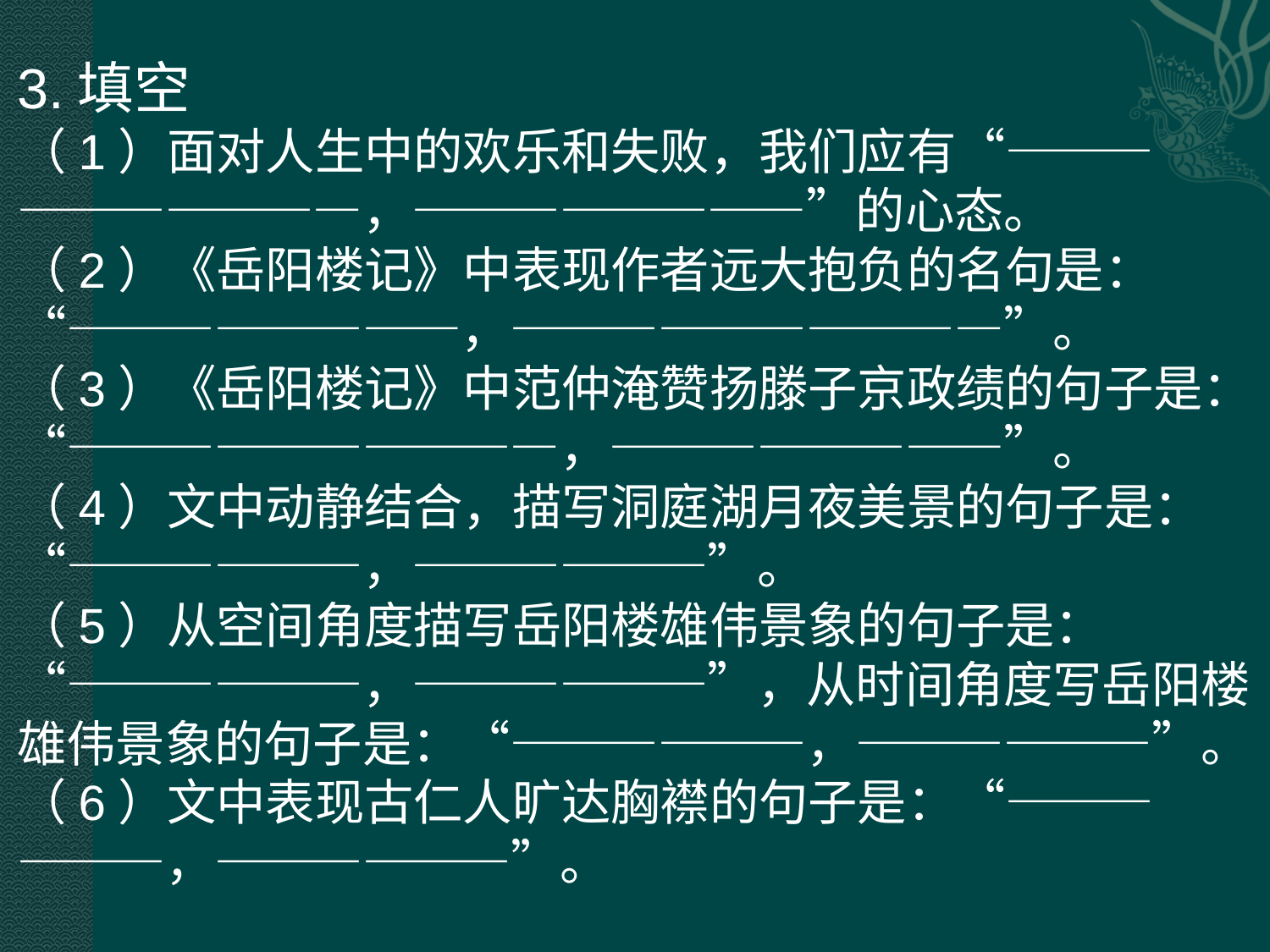

3.填空
（1）面对人生中的欢乐和失败，我们应有“——————————，————————”的心态。
（2）《岳阳楼记》中表现作者远大抱负的名句是：“————————，——————————”。
（3）《岳阳楼记》中范仲淹赞扬滕子京政绩的句子是：“——————————，————————”。
（4）文中动静结合，描写洞庭湖月夜美景的句子是：“——————，——————”。
（5）从空间角度描写岳阳楼雄伟景象的句子是：“——————，——————”，从时间角度写岳阳楼雄伟景象的句子是：“——————，——————”。
（6）文中表现古仁人旷达胸襟的句子是：“——————，——————”。